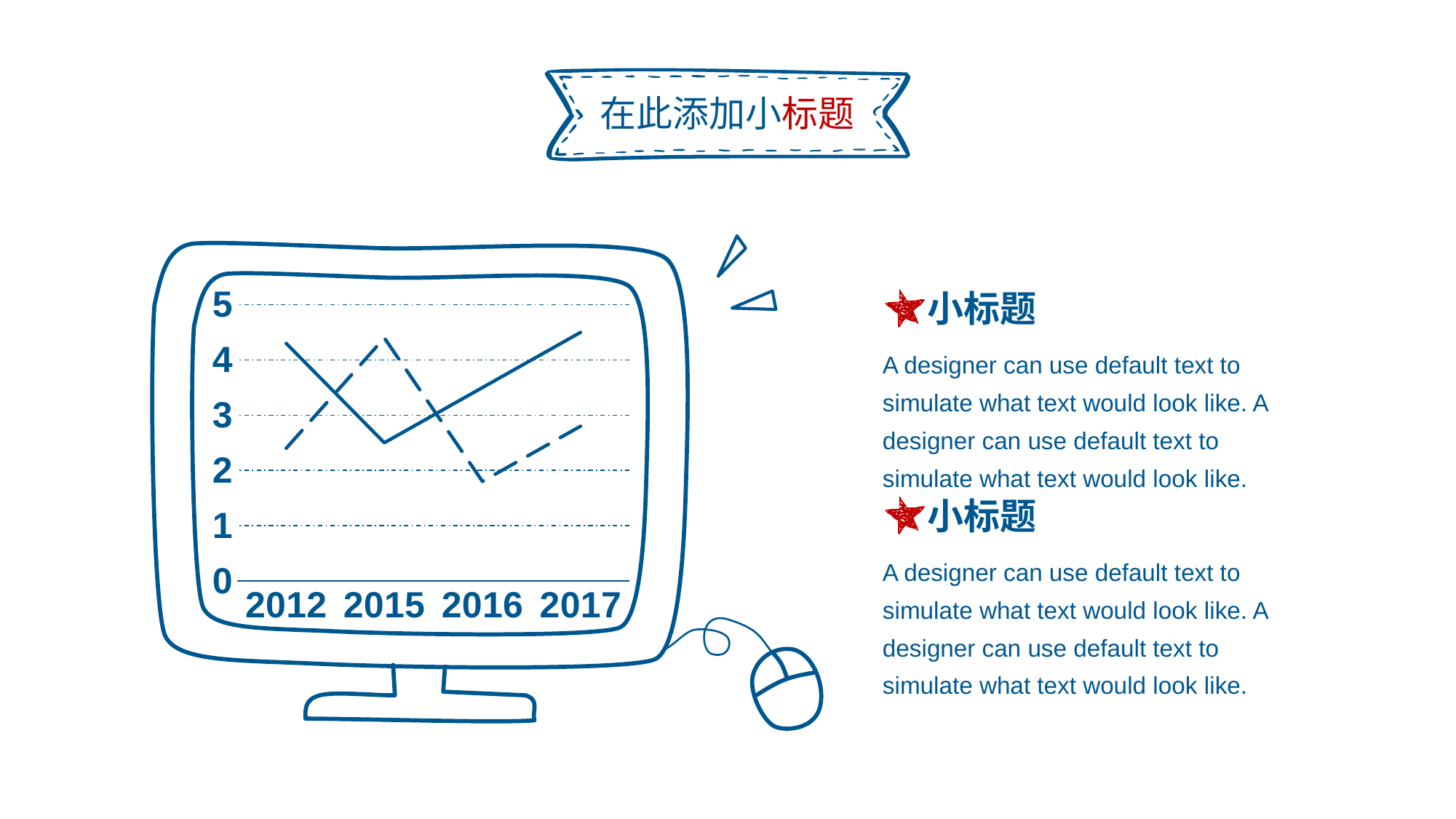

在此添加小标题

### Chart

| Category | 系列 1 | 系列 2 |
|---|---|---|
| 2012 | 4.3 | 2.4 |
| 2015 | 2.5 | 4.4 |
| 2016 | 3.5 | 1.8 |
| 2017 | 4.5 | 2.8 |
小标题

A designer can use default text to simulate what text would look like. A designer can use default text to simulate what text would look like.
小标题

A designer can use default text to simulate what text would look like. A designer can use default text to simulate what text would look like.